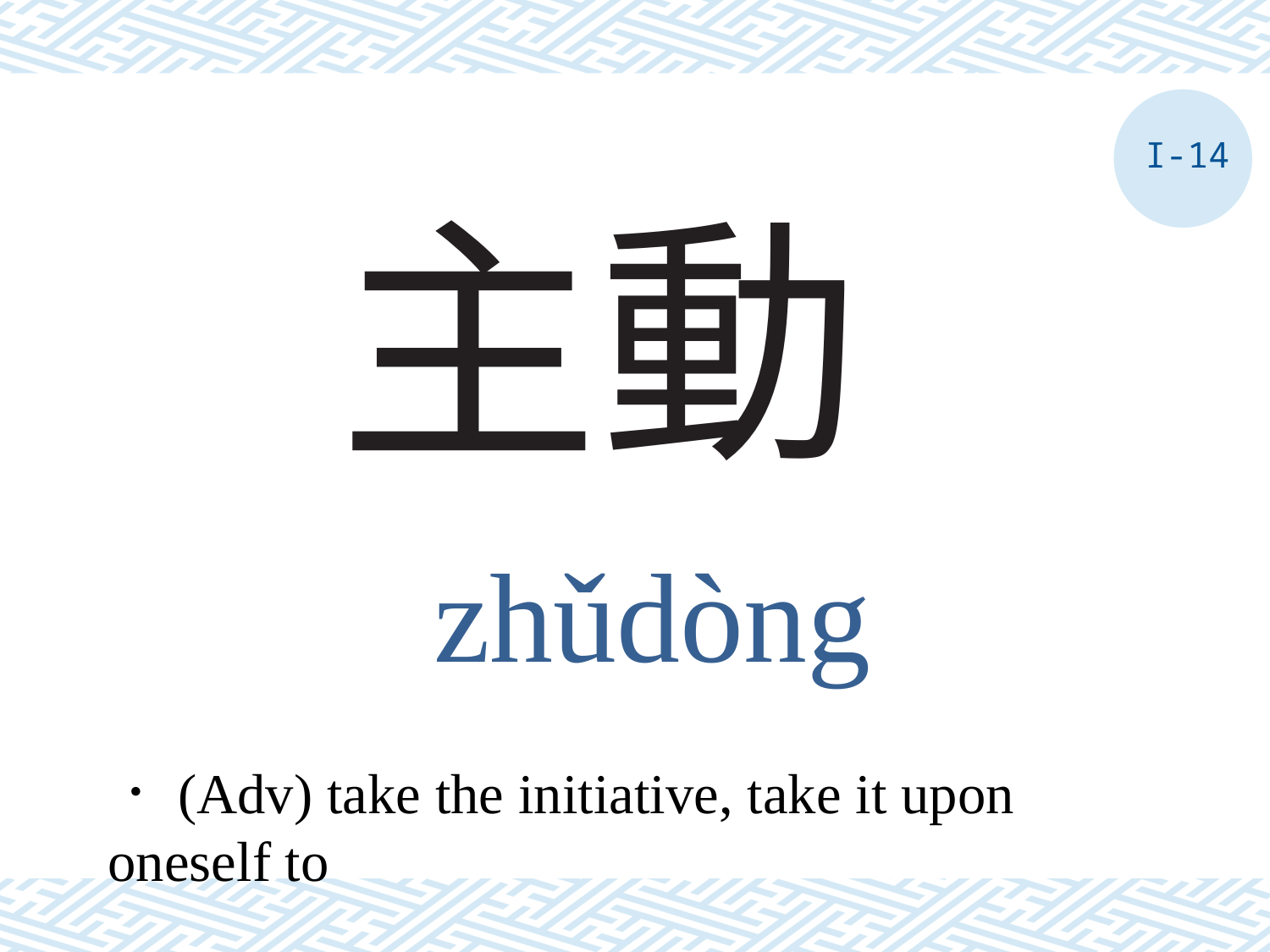

I-14

# 主動
zhǔdòng
．(Adv) take the initiative, take it upon oneself to